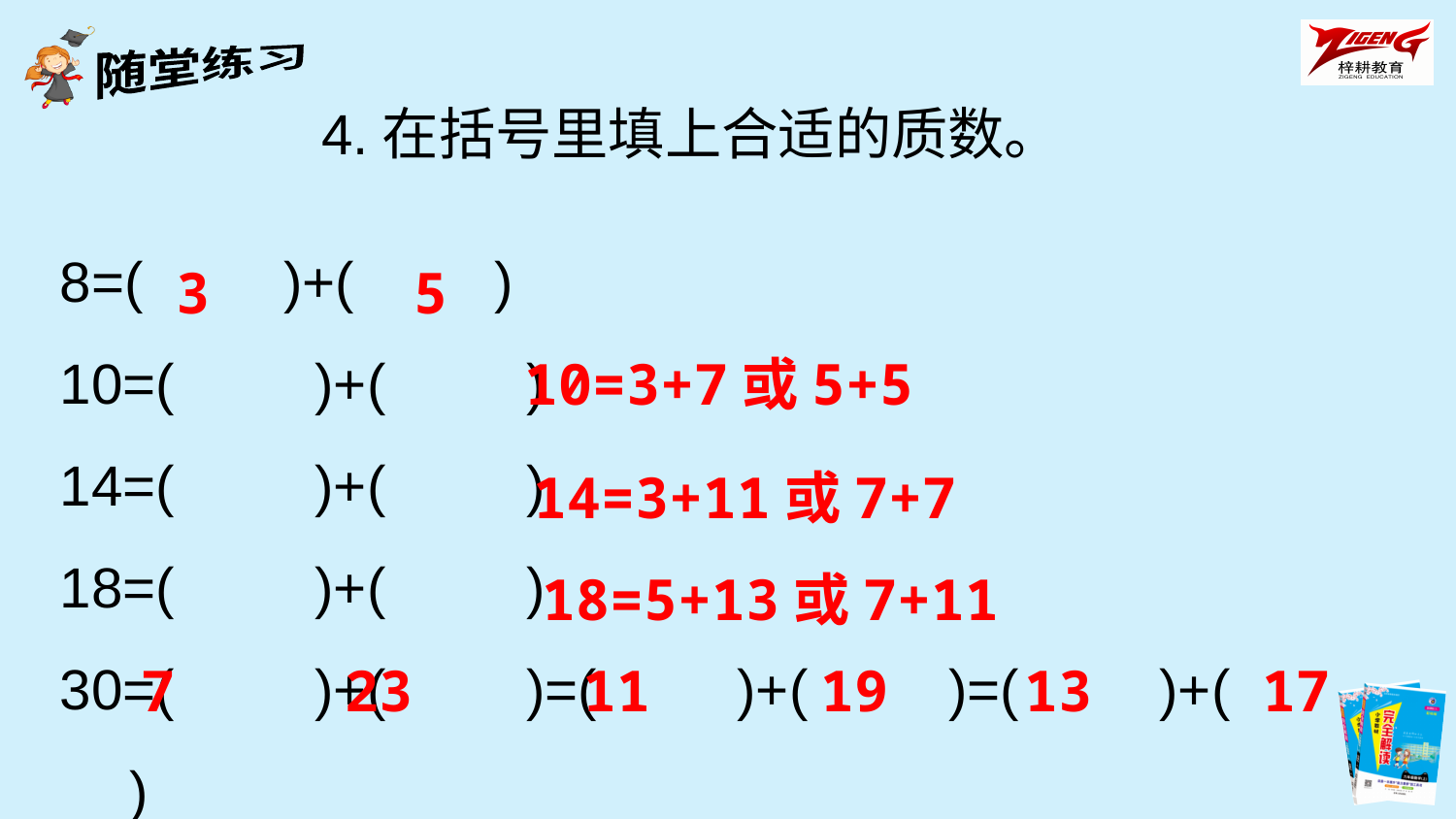

4.在括号里填上合适的质数。
8=(　　)+(　　)
10=(　　)+(　　)
14=(　　)+(　　)
18=(　　)+(　　)
30=(　　)+(　　)=(　　)+(　　)=(　　)+(　　)
3      5
10=3+7或5+5
14=3+11或7+7
18=5+13或7+11
7     23     11     19    13     17